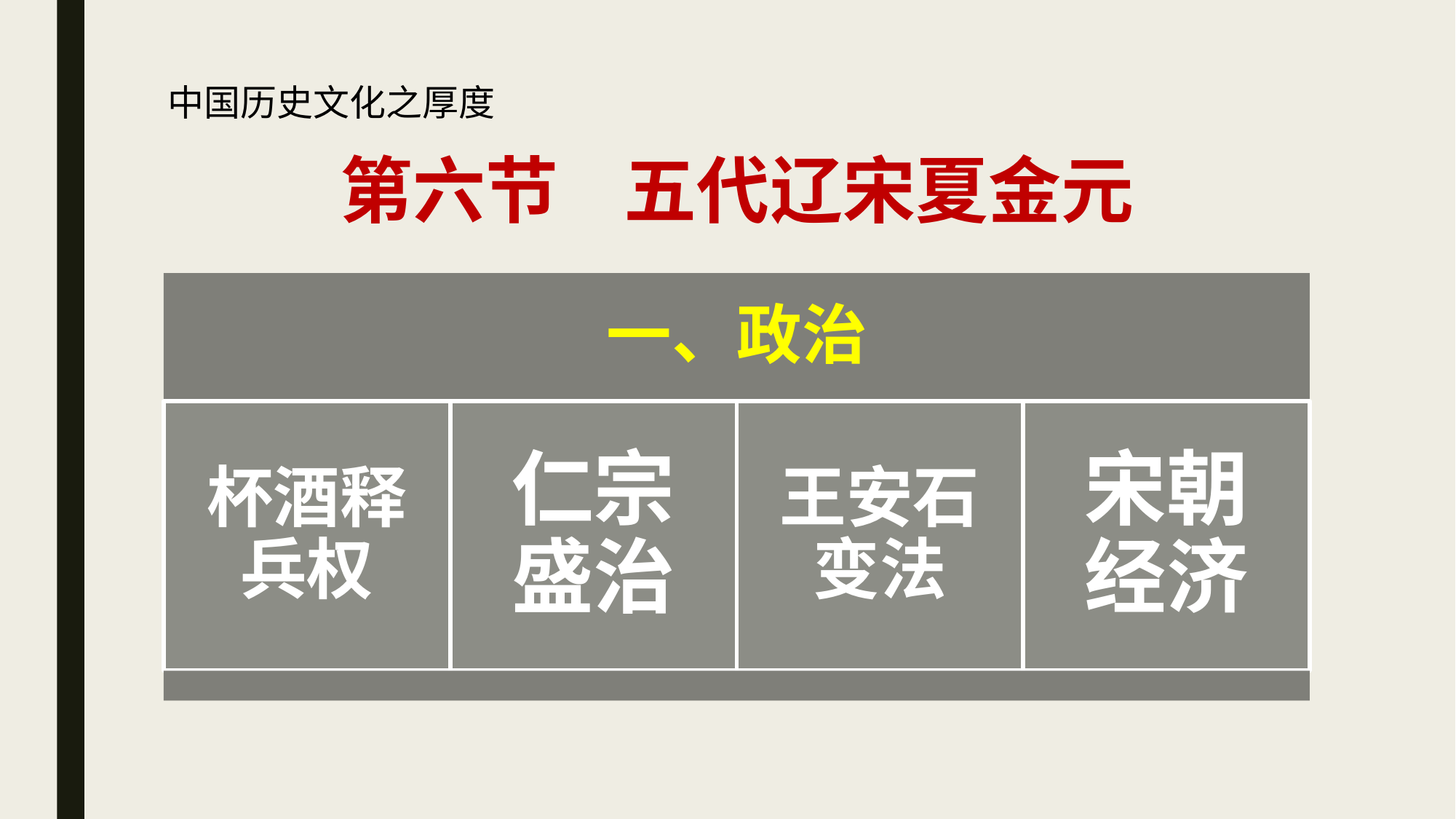

中国历史文化之厚度
# 第六节    五代辽宋夏金元
一、政治
杯酒释兵权
仁宗盛治
王安石变法
宋朝经济